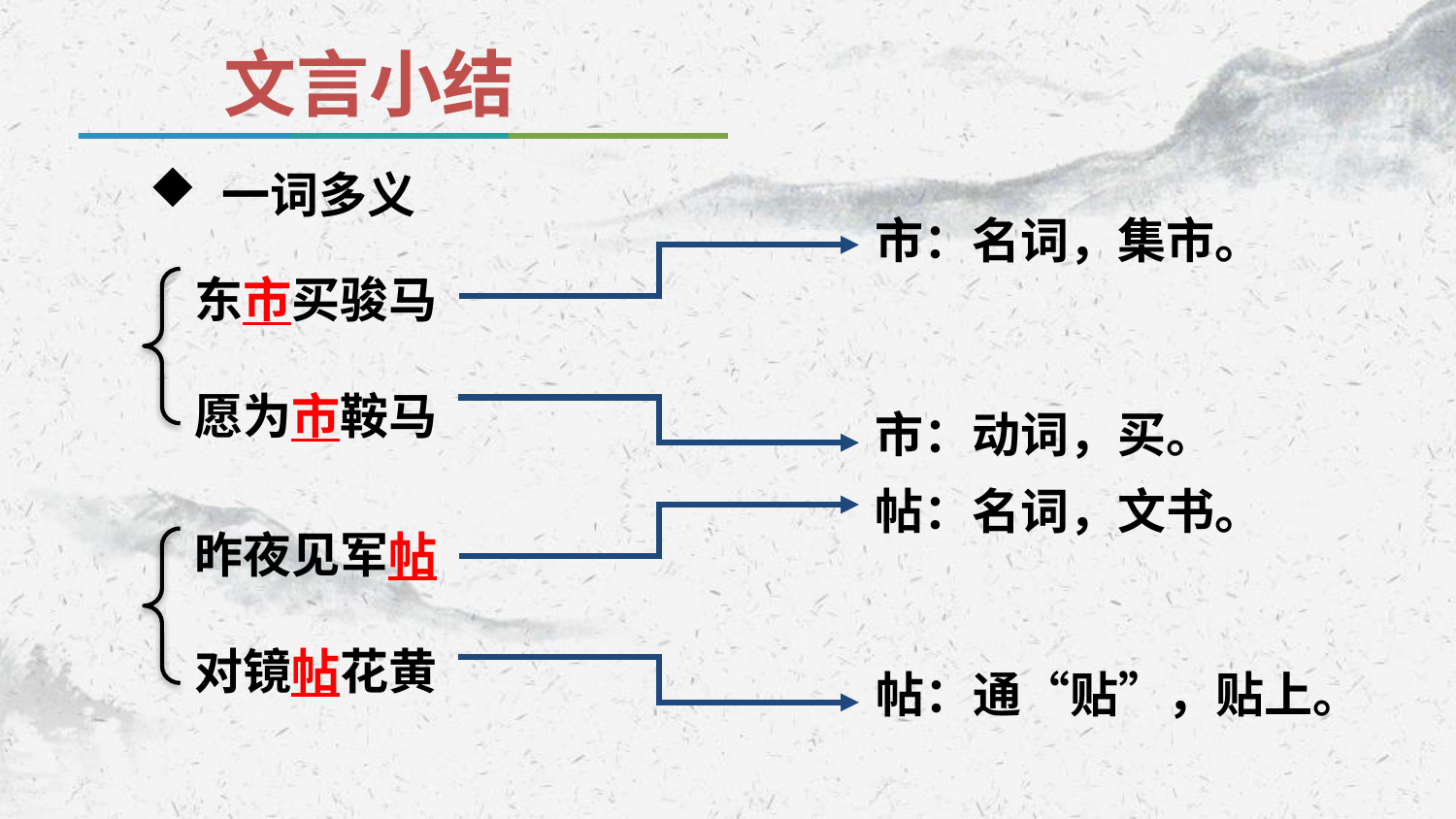

文言小结

一词多义
市：名词，集市。
东市买骏马
愿为市鞍马

市：动词，买。
昨夜见军帖
对镜帖花黄
帖：名词，文书。

帖：通“贴”，贴上。